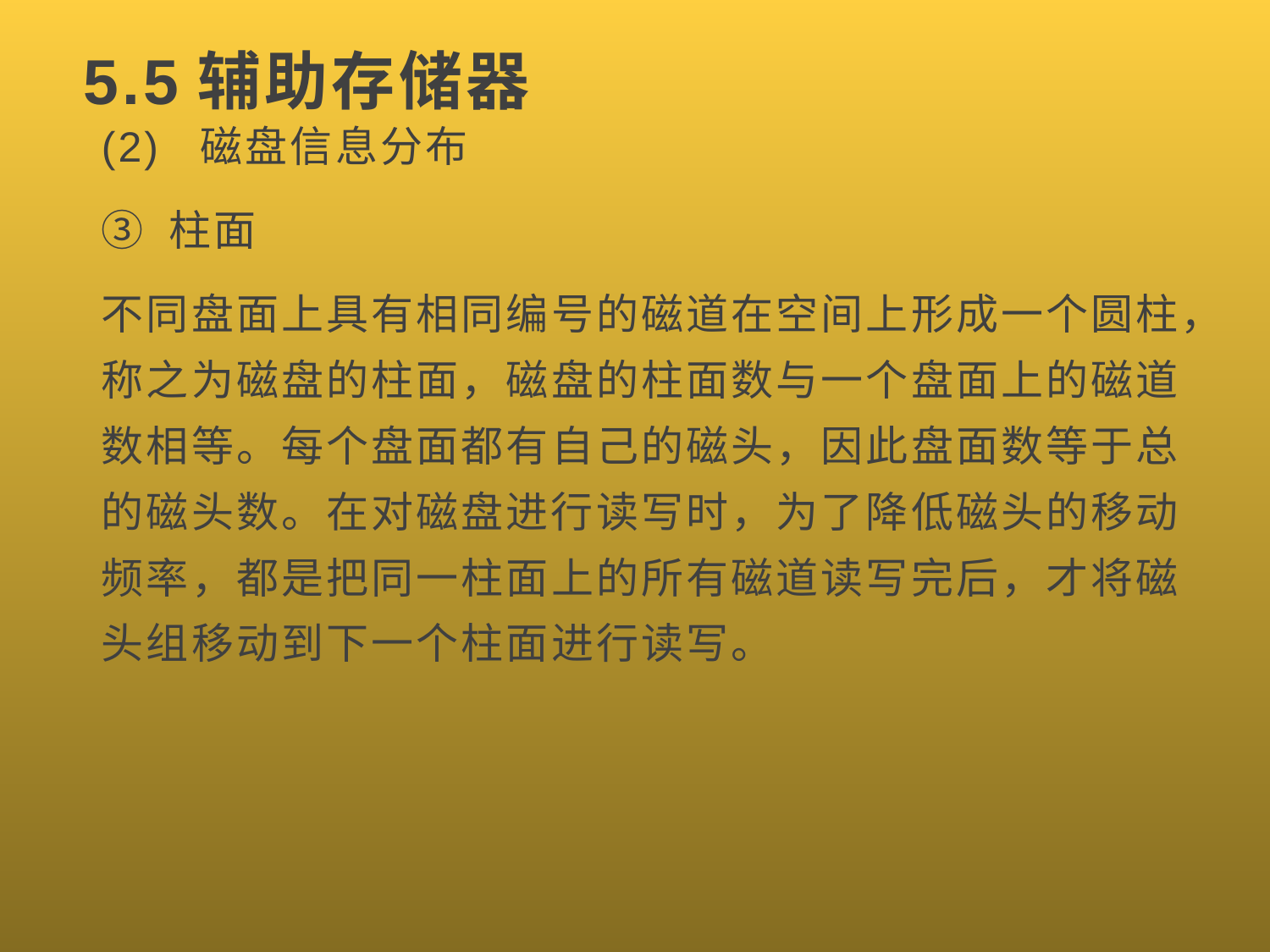

# 5.5辅助存储器

(2)  磁盘信息分布
③ 柱面
不同盘面上具有相同编号的磁道在空间上形成一个圆柱，称之为磁盘的柱面，磁盘的柱面数与一个盘面上的磁道数相等。每个盘面都有自己的磁头，因此盘面数等于总的磁头数。在对磁盘进行读写时，为了降低磁头的移动频率，都是把同一柱面上的所有磁道读写完后，才将磁头组移动到下一个柱面进行读写。